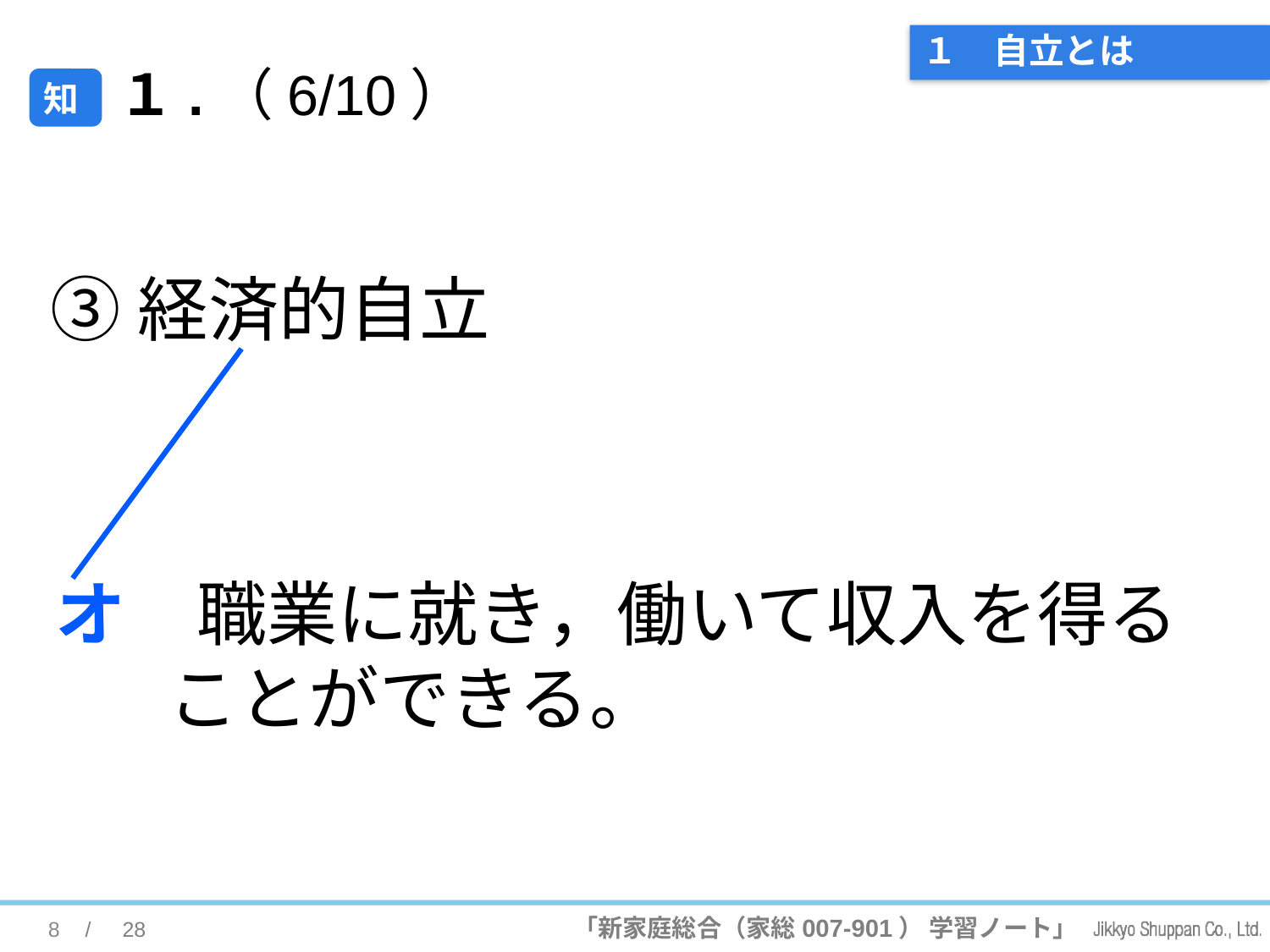

# １　自立とは
１.（6/10）
知
③経済的自立
オ　職業に就き，働いて収入を得ることができる。
8